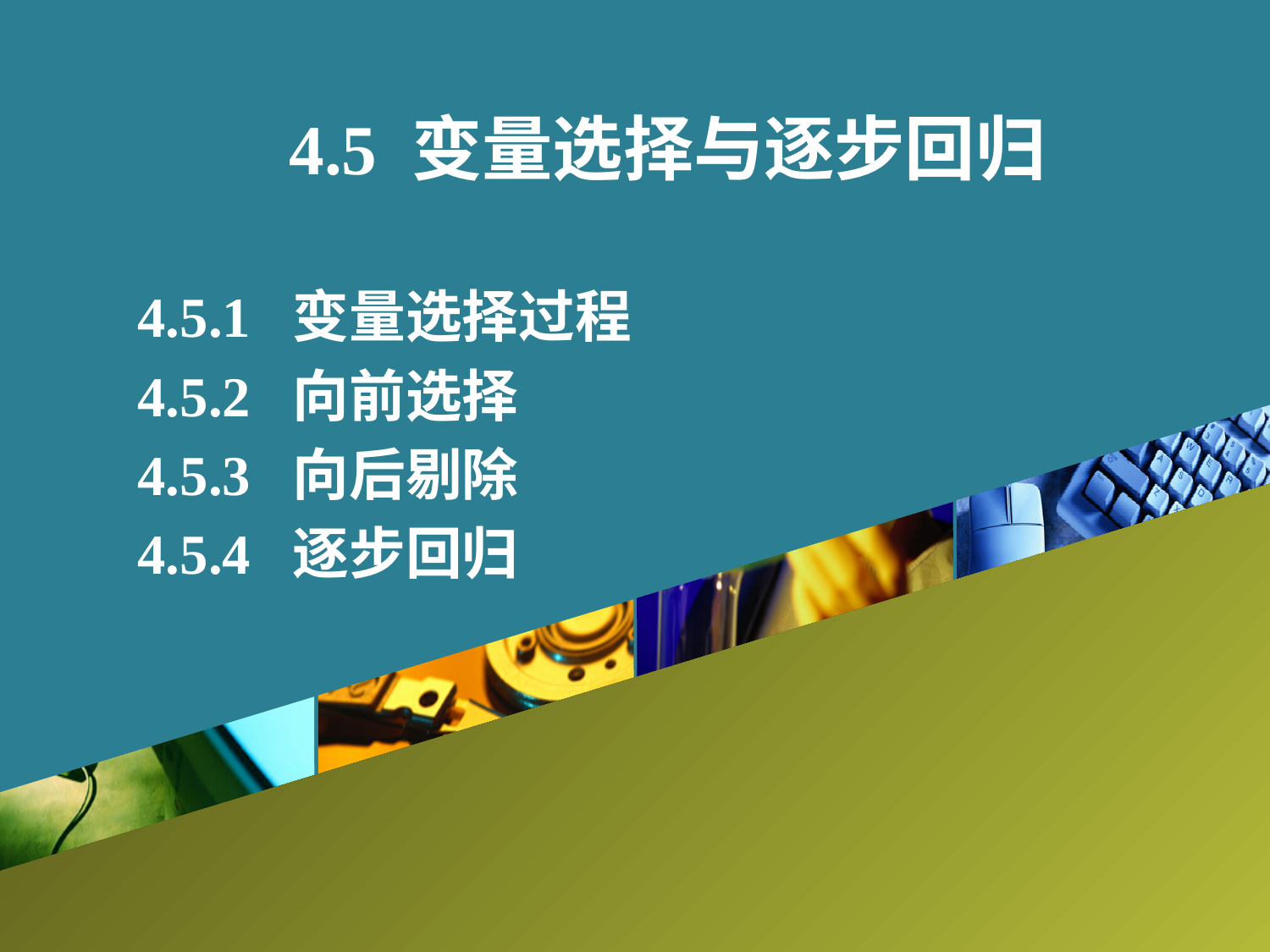

4.5 变量选择与逐步回归
4.5.1  变量选择过程
4.5.2  向前选择
4.5.3  向后剔除
4.5.4  逐步回归